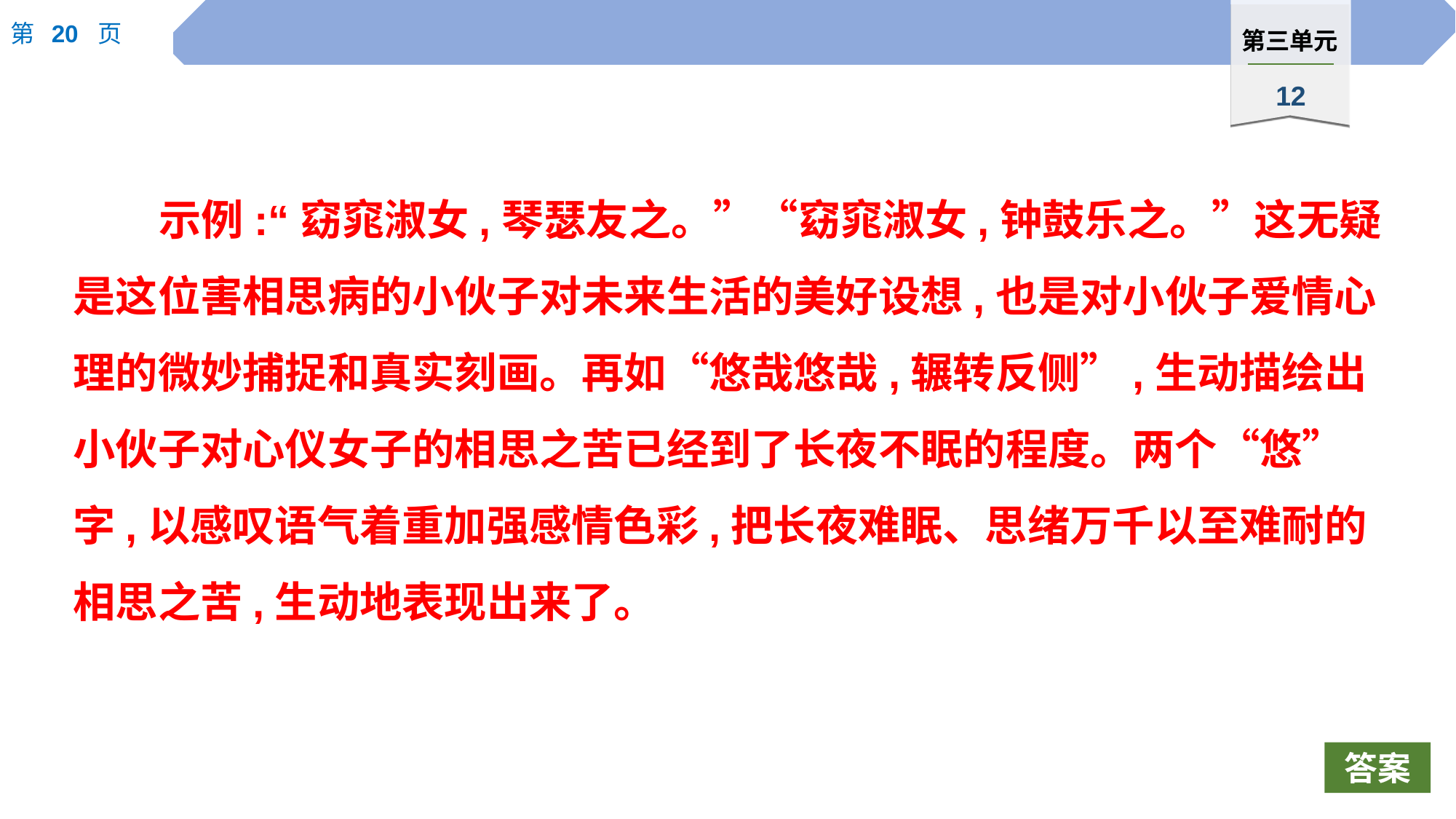

示例:“窈窕淑女,琴瑟友之。”“窈窕淑女,钟鼓乐之。”这无疑是这位害相思病的小伙子对未来生活的美好设想,也是对小伙子爱情心理的微妙捕捉和真实刻画。再如“悠哉悠哉,辗转反侧”,生动描绘出小伙子对心仪女子的相思之苦已经到了长夜不眠的程度。两个“悠”字,以感叹语气着重加强感情色彩,把长夜难眠、思绪万千以至难耐的相思之苦,生动地表现出来了。
答案